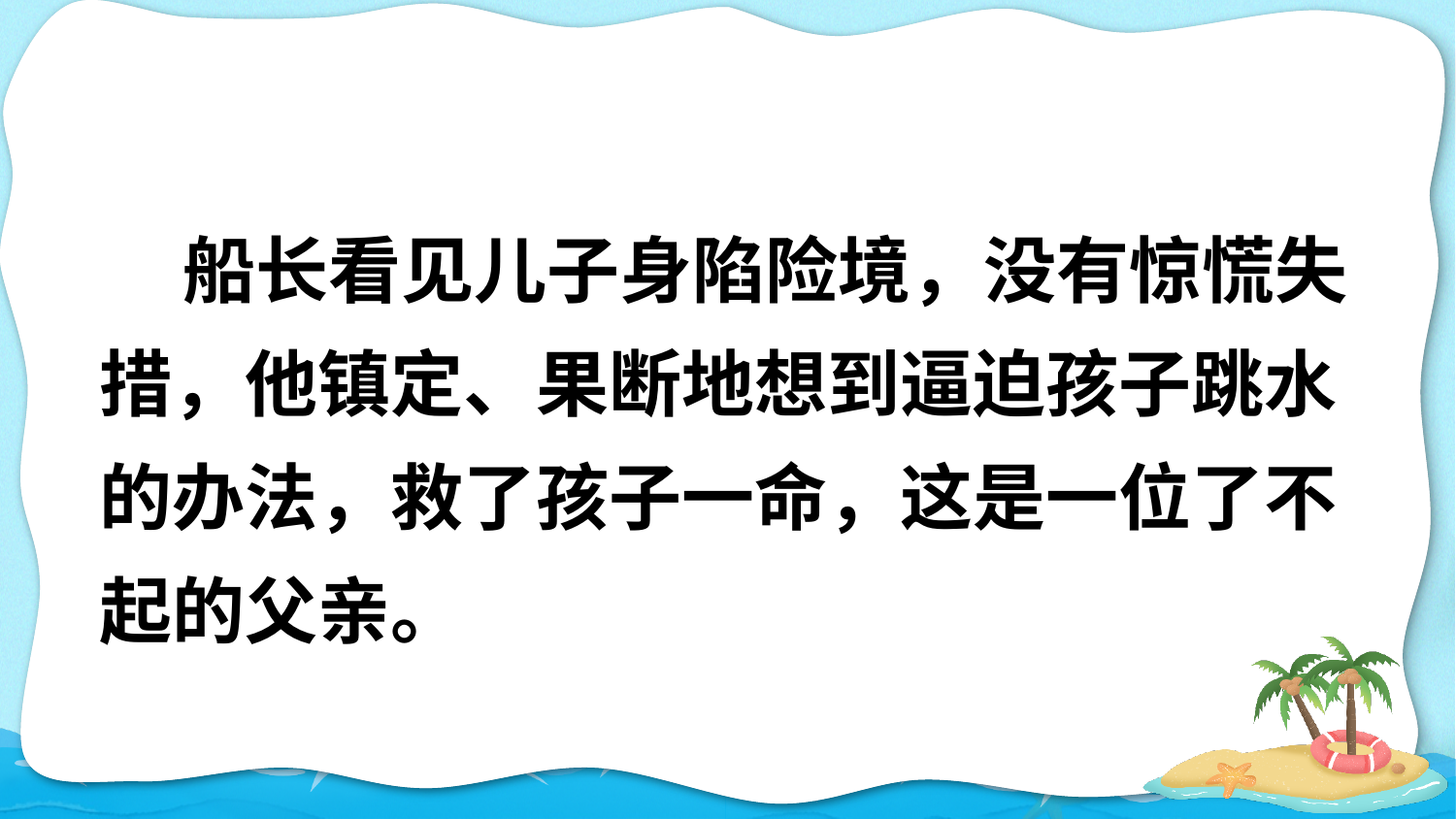

船长看见儿子身陷险境，没有惊慌失措，他镇定、果断地想到逼迫孩子跳水的办法，救了孩子一命，这是一位了不起的父亲。